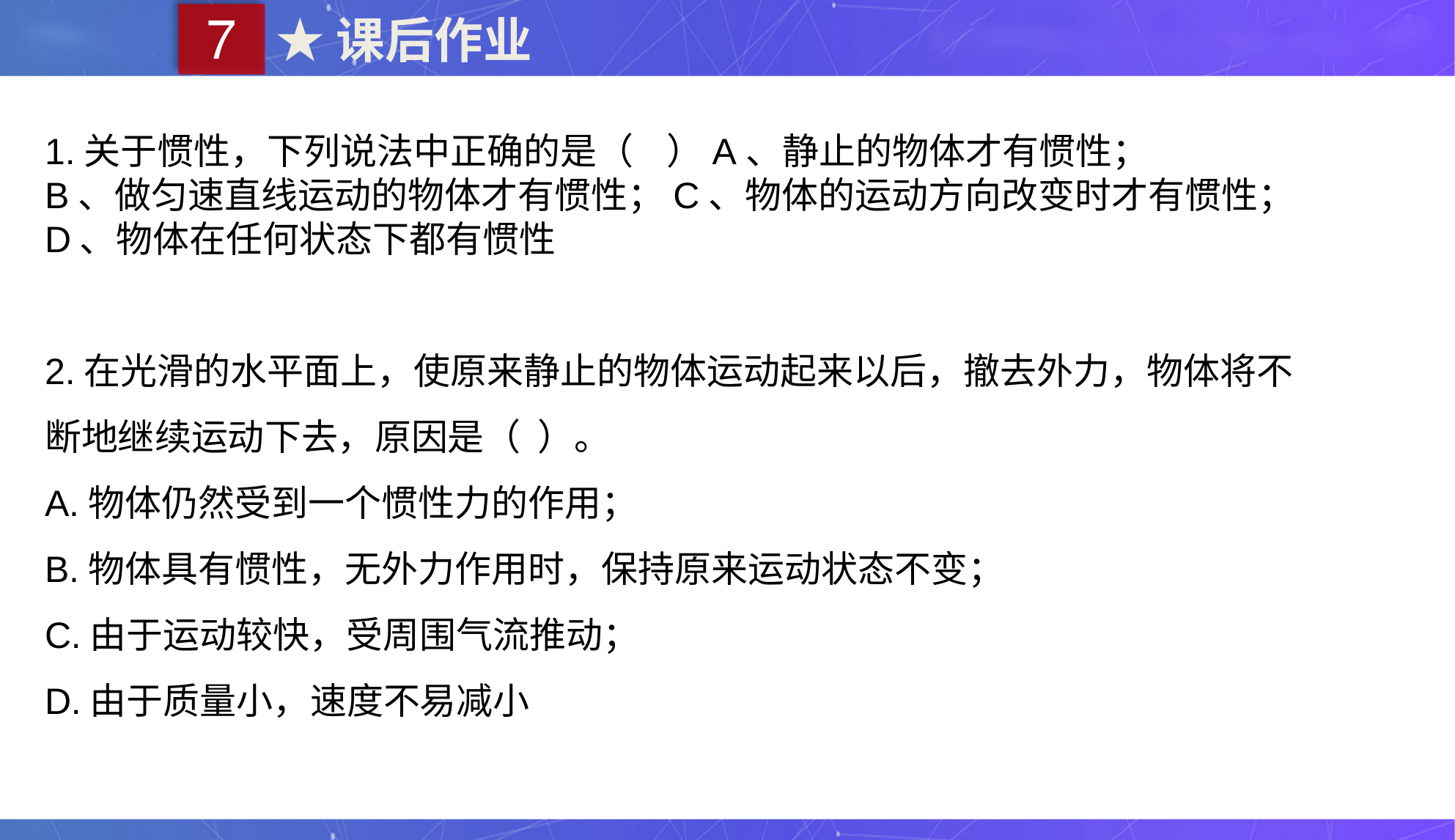

7
★课后作业
1.关于惯性，下列说法中正确的是（    ）A、静止的物体才有惯性；                B、做匀速直线运动的物体才有惯性；C、物体的运动方向改变时才有惯性；D、物体在任何状态下都有惯性

2.在光滑的水平面上，使原来静止的物体运动起来以后，撤去外力，物体将不断地继续运动下去，原因是（  ）。
A.物体仍然受到一个惯性力的作用；
B.物体具有惯性，无外力作用时，保持原来运动状态不变；
C.由于运动较快，受周围气流推动；
D.由于质量小，速度不易减小